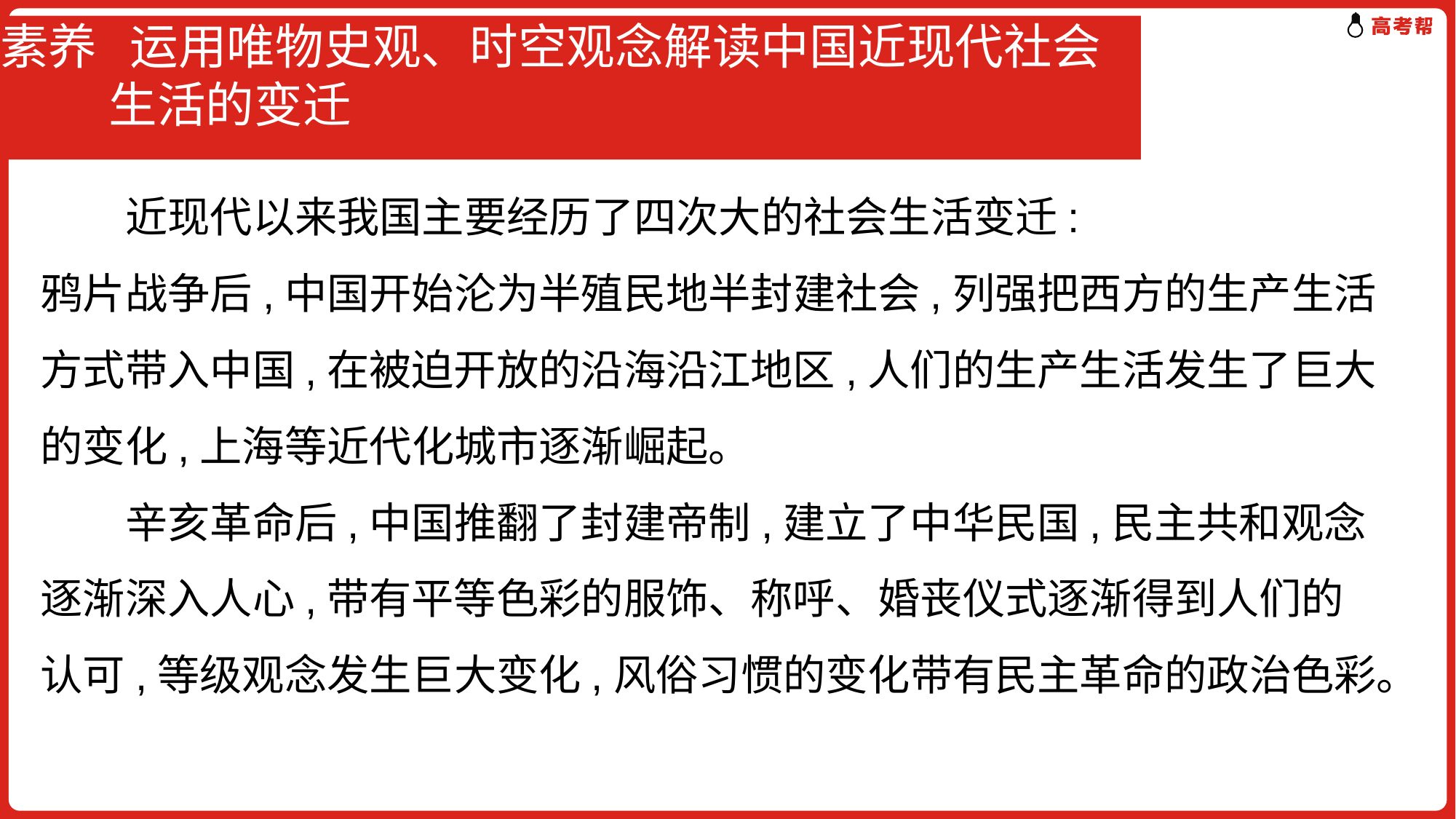

# 素养   运用唯物史观、时空观念解读中国近现代社会 生活的变迁
　　近现代以来我国主要经历了四次大的社会生活变迁:
鸦片战争后,中国开始沦为半殖民地半封建社会,列强把西方的生产生活方式带入中国,在被迫开放的沿海沿江地区,人们的生产生活发生了巨大的变化,上海等近代化城市逐渐崛起。
　　辛亥革命后,中国推翻了封建帝制,建立了中华民国,民主共和观念逐渐深入人心,带有平等色彩的服饰、称呼、婚丧仪式逐渐得到人们的认可,等级观念发生巨大变化,风俗习惯的变化带有民主革命的政治色彩。